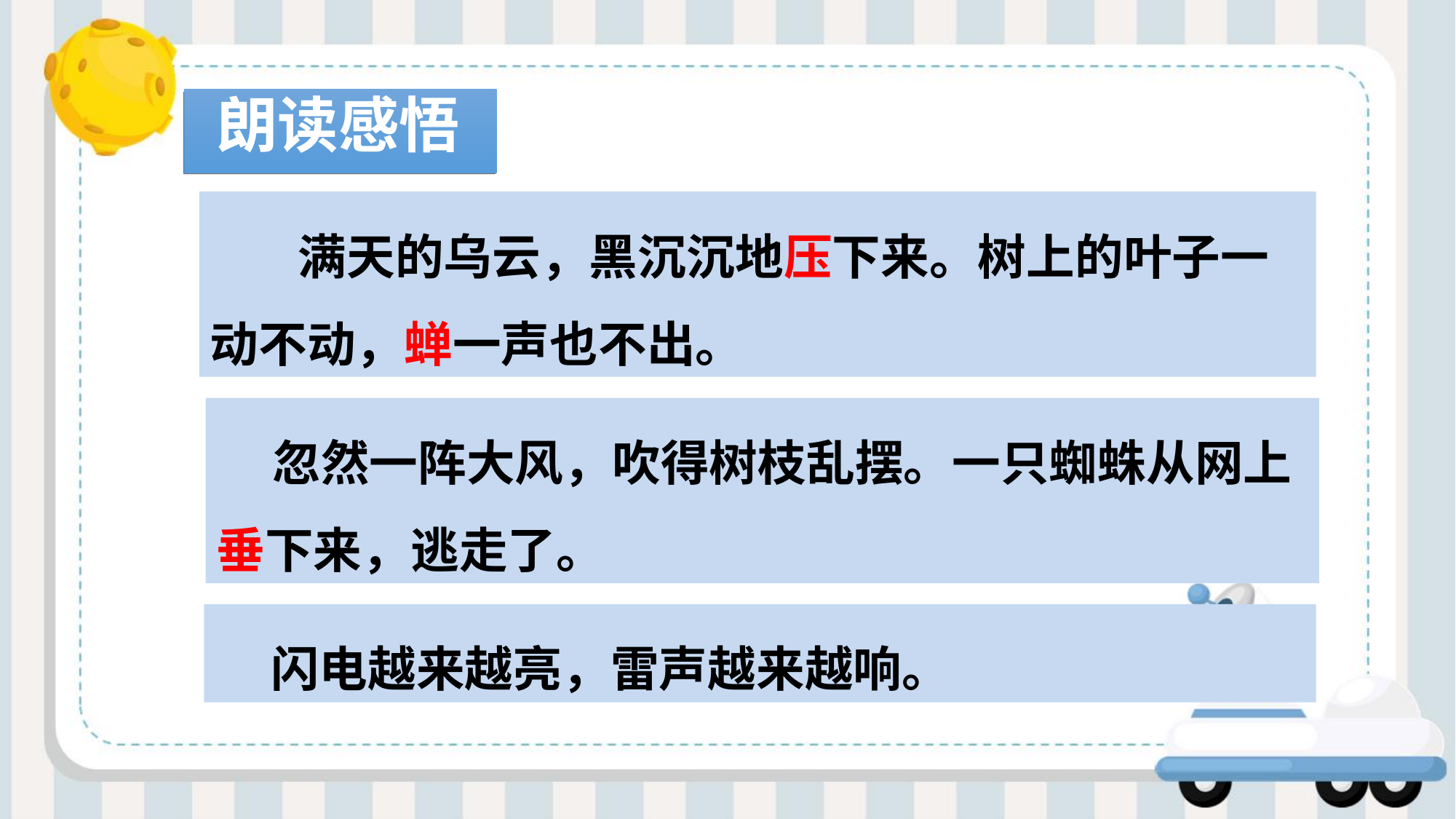

朗读感悟
       满天的乌云，黑沉沉地压下来。树上的叶子一动不动，蝉一声也不出。
    忽然一阵大风，吹得树枝乱摆。一只蜘蛛从网上垂下来，逃走了。
    闪电越来越亮，雷声越来越响。